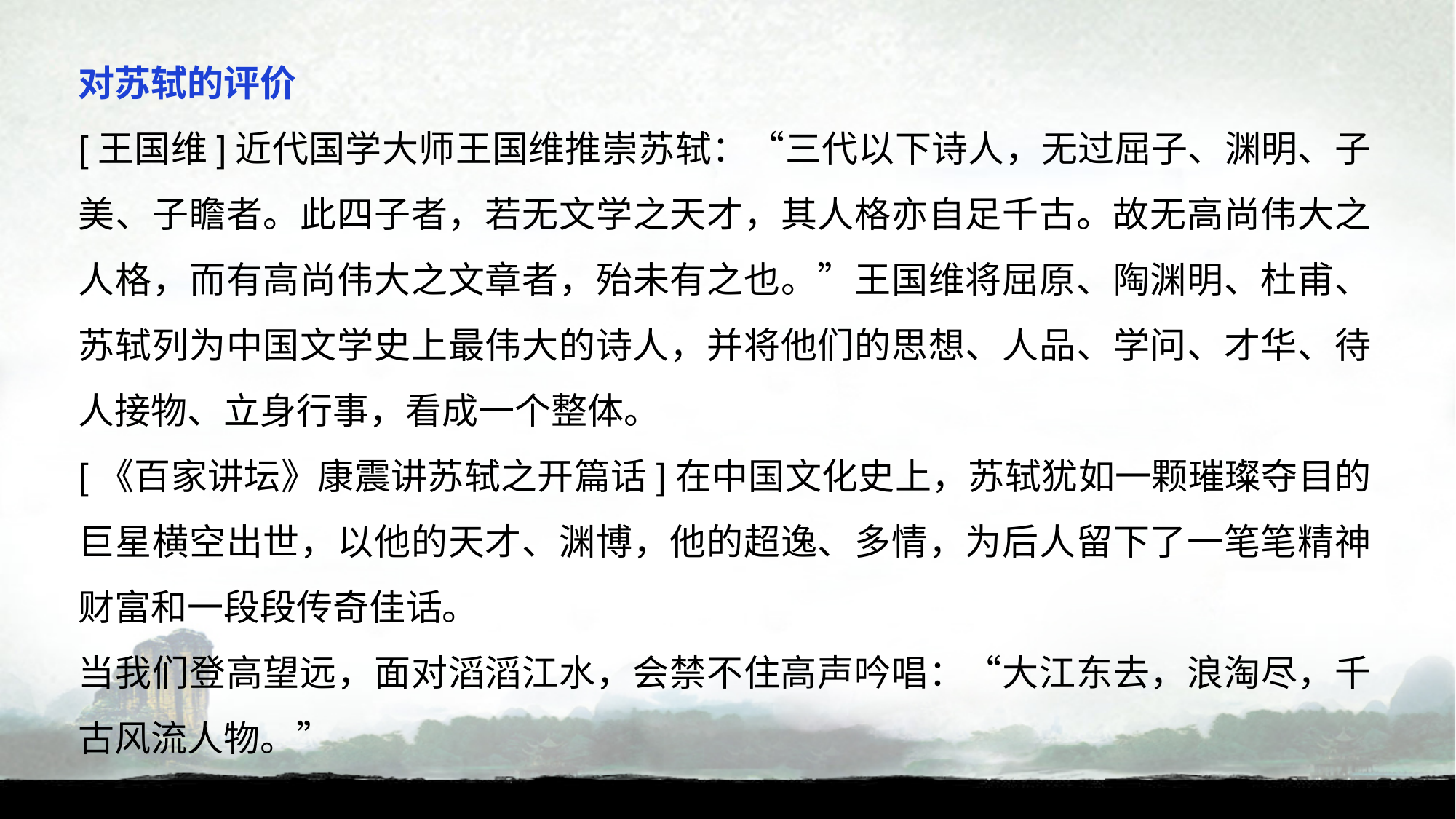

对苏轼的评价
[王国维]近代国学大师王国维推崇苏轼：“三代以下诗人，无过屈子、渊明、子美、子瞻者。此四子者，若无文学之天才，其人格亦自足千古。故无高尚伟大之人格，而有高尚伟大之文章者，殆未有之也。”王国维将屈原、陶渊明、杜甫、苏轼列为中国文学史上最伟大的诗人，并将他们的思想、人品、学问、才华、待人接物、立身行事，看成一个整体。
[《百家讲坛》康震讲苏轼之开篇话]在中国文化史上，苏轼犹如一颗璀璨夺目的巨星横空出世，以他的天才、渊博，他的超逸、多情，为后人留下了一笔笔精神财富和一段段传奇佳话。
当我们登高望远，面对滔滔江水，会禁不住高声吟唱：“大江东去，浪淘尽，千古风流人物。”